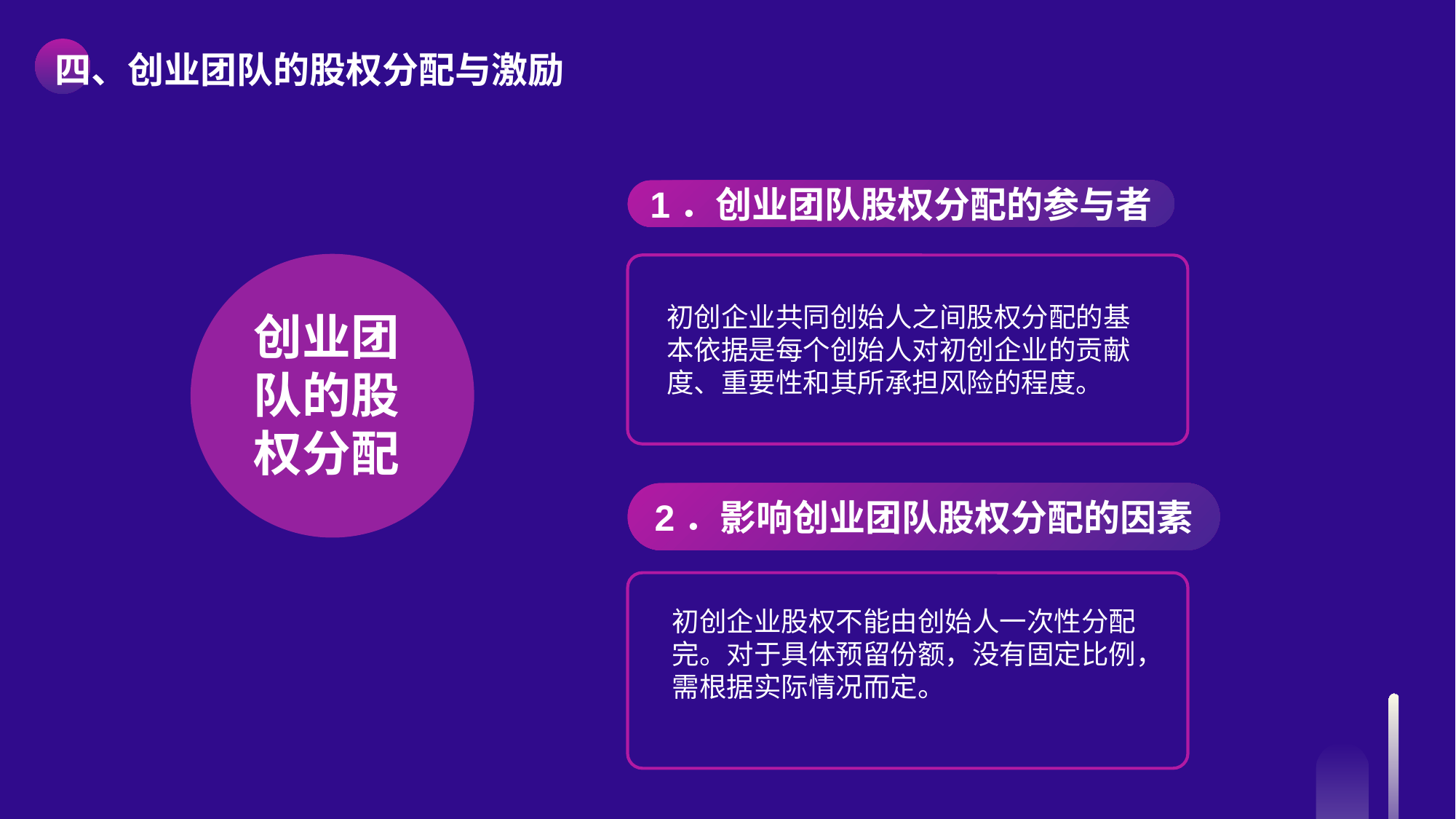

四、创业团队的股权分配与激励
1．创业团队股权分配的参与者

初创企业共同创始人之间股权分配的基本依据是每个创始人对初创企业的贡献度、重要性和其所承担风险的程度。
2．影响创业团队股权分配的因素

初创企业股权不能由创始人一次性分配完。对于具体预留份额，没有固定比例，需根据实际情况而定。

创业团队的股权分配